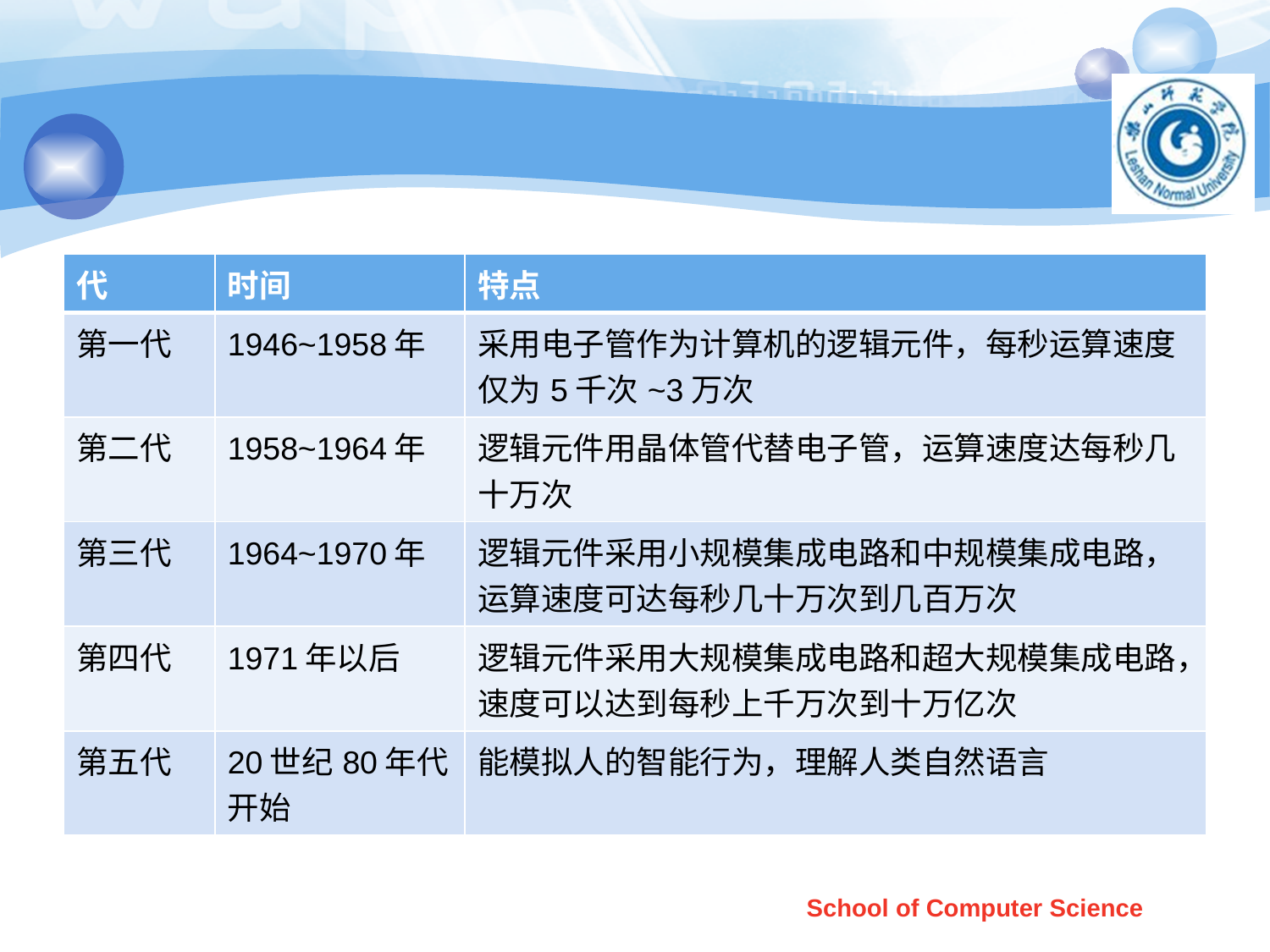

#
| 代 | 时间 | 特点 |
| --- | --- | --- |
| 第一代 | 1946~1958年 | 采用电子管作为计算机的逻辑元件，每秒运算速度仅为5千次~3万次 |
| 第二代 | 1958~1964年 | 逻辑元件用晶体管代替电子管，运算速度达每秒几十万次 |
| 第三代 | 1964~1970年 | 逻辑元件采用小规模集成电路和中规模集成电路，运算速度可达每秒几十万次到几百万次 |
| 第四代 | 1971年以后 | 逻辑元件采用大规模集成电路和超大规模集成电路，速度可以达到每秒上千万次到十万亿次 |
| 第五代 | 20世纪80年代开始 | 能模拟人的智能行为，理解人类自然语言 |
School of Computer Science